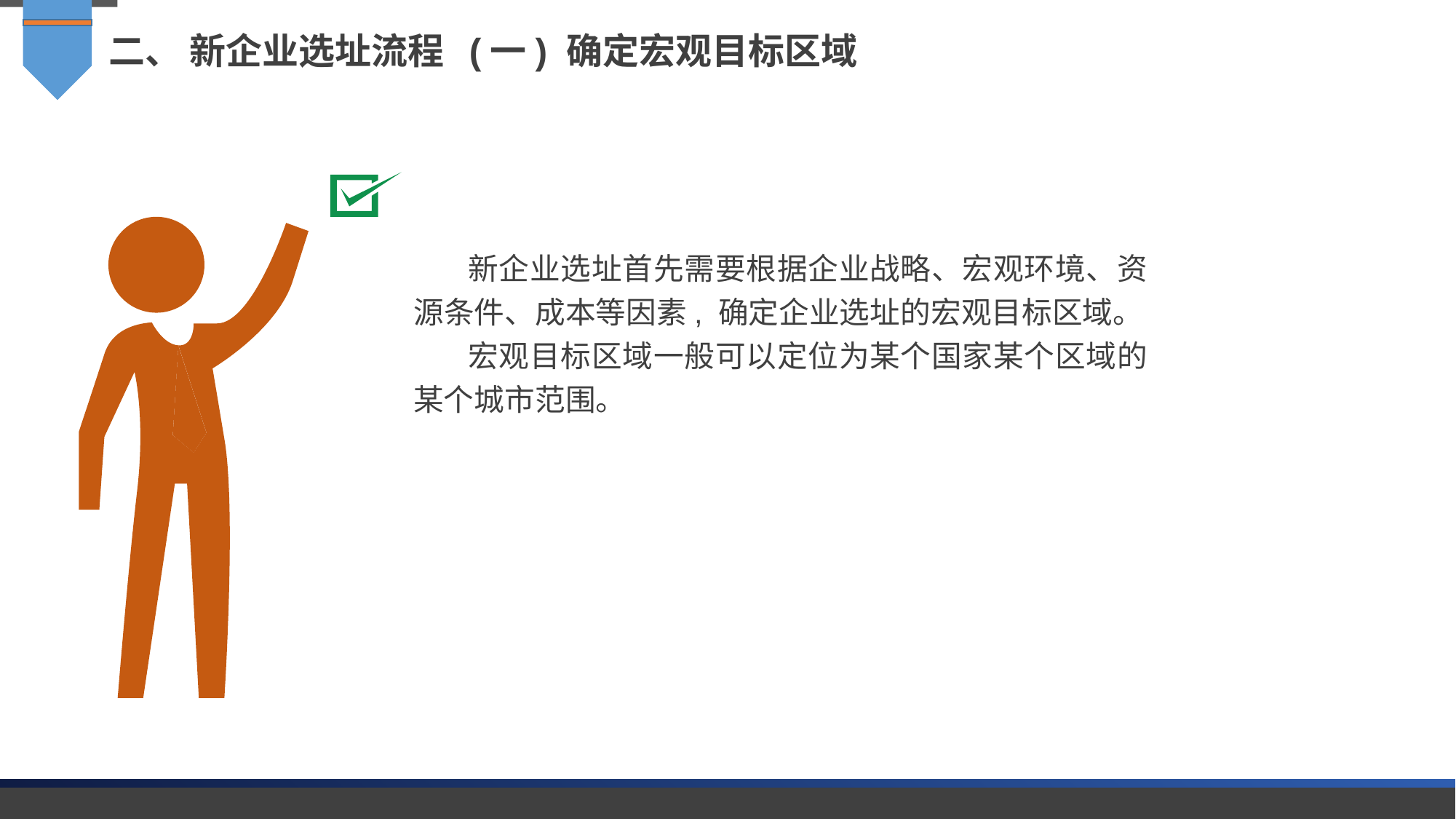

二、 新企业选址流程  (一) 确定宏观目标区域

新企业选址首先需要根据企业战略、宏观环境、资源条件、成本等因素, 确定企业选址的宏观目标区域。
宏观目标区域一般可以定位为某个国家某个区域的某个城市范围。